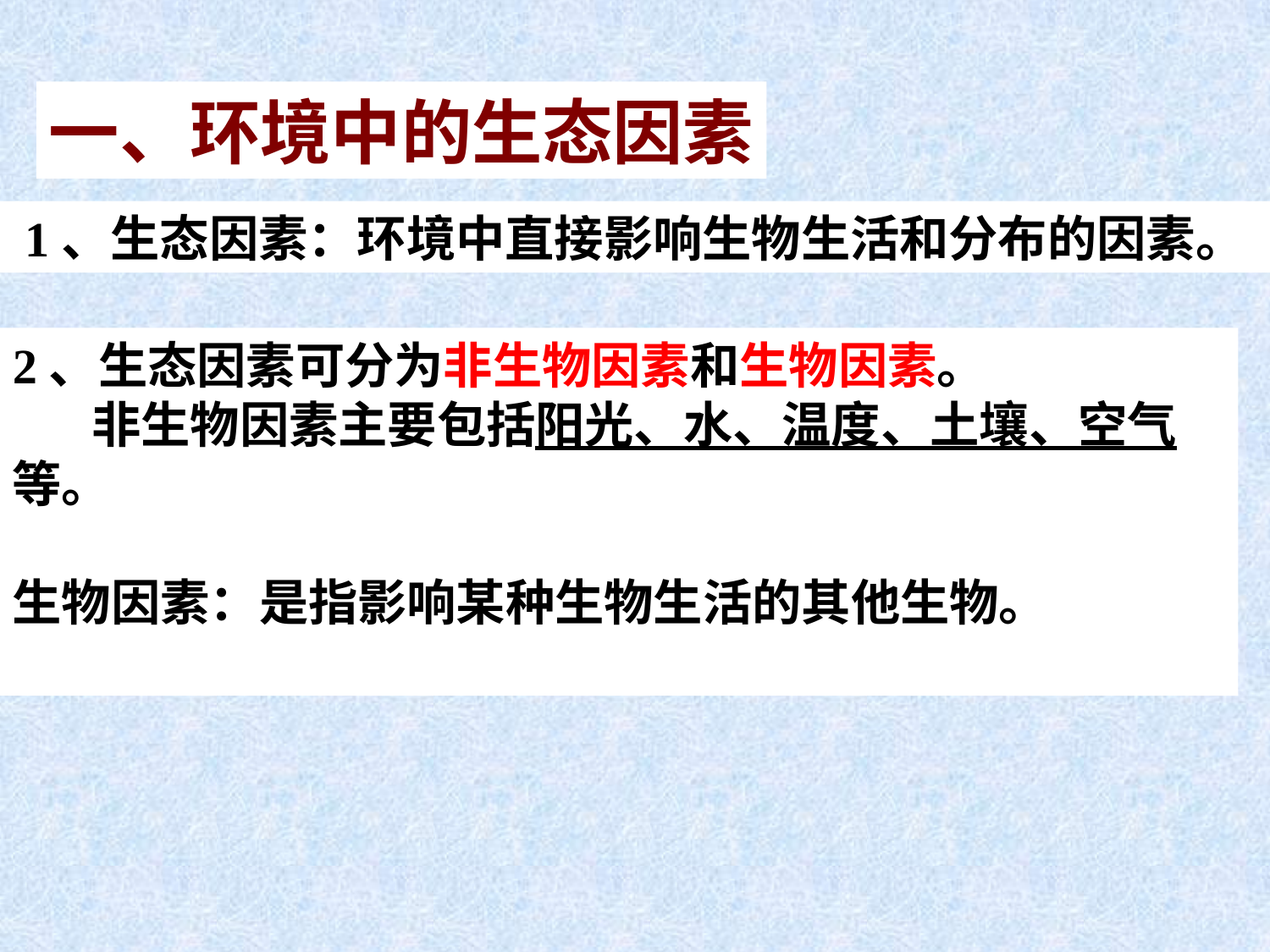

一、环境中的生态因素
 1、生态因素：环境中直接影响生物生活和分布的因素。
2、生态因素可分为非生物因素和生物因素。
      非生物因素主要包括阳光、水、温度、土壤、空气等。

生物因素：是指影响某种生物生活的其他生物。